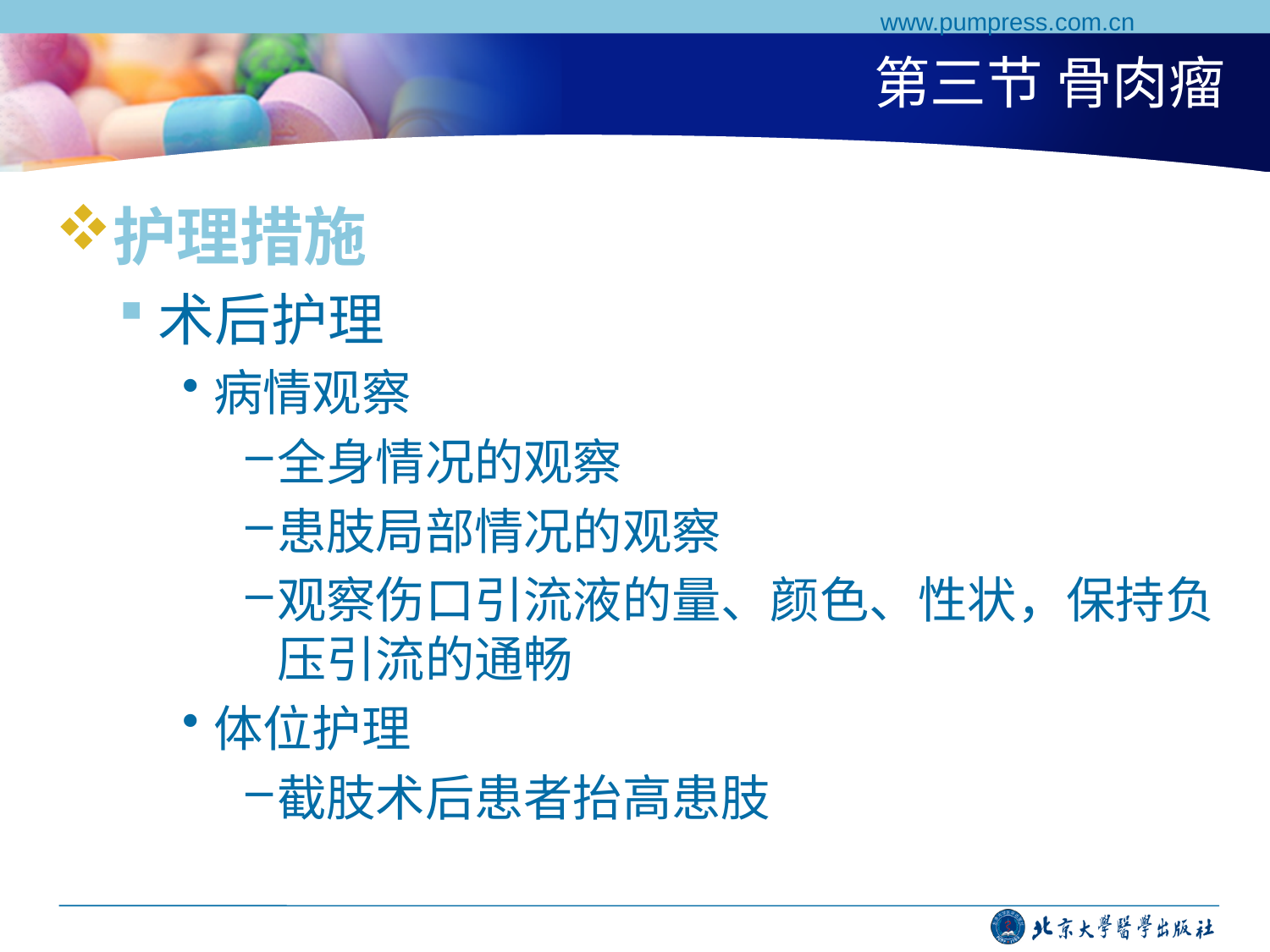

www.pumpress.com.cn
# 第三节 骨肉瘤
护理措施
术后护理
病情观察
全身情况的观察
患肢局部情况的观察
观察伤口引流液的量、颜色、性状，保持负压引流的通畅
体位护理
截肢术后患者抬高患肢